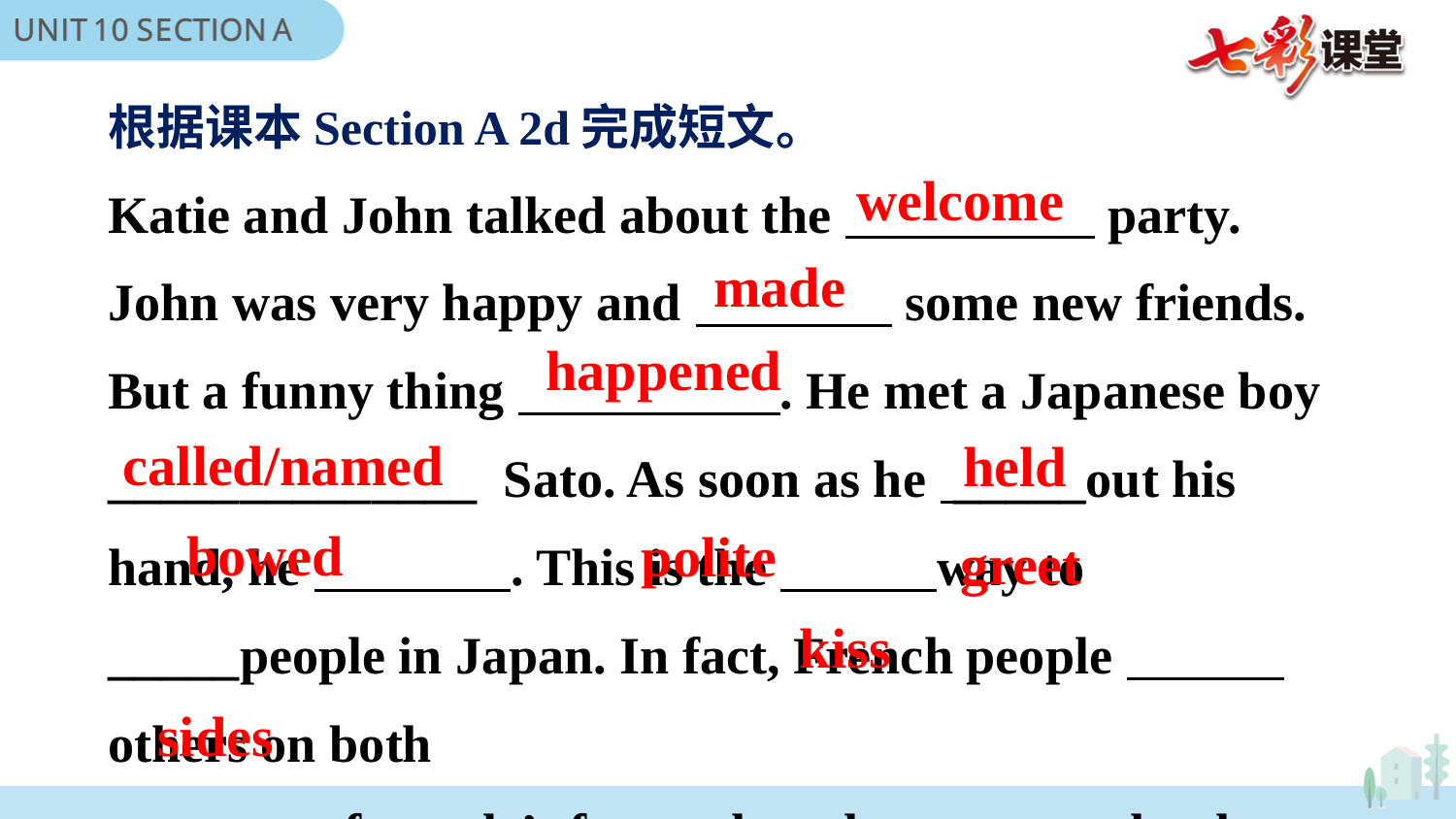

根据课本Section A 2d完成短文。
Katie and John talked about the                     party. John was very happy and                 some new friends. But a funny thing                     . He met a Japanese boy ______________  Sato. As soon as he  _____out his hand, he                . This is the             way to _____people in Japan. In fact, French people              others on both
                of people’s faces when they meet each other.
welcome
made
happened
called/named
held
bowed
polite
greet
kiss
sides